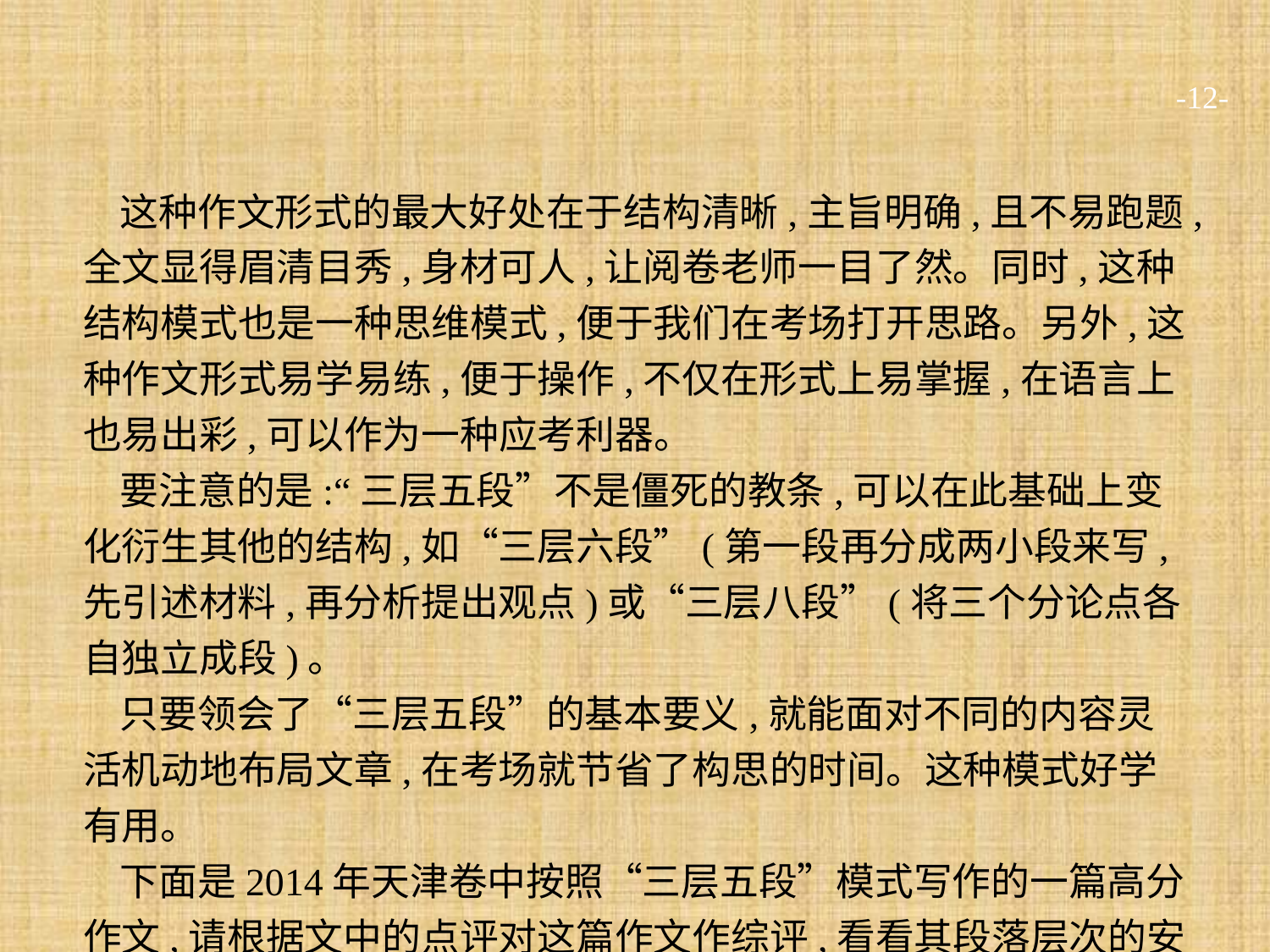

-12-
这种作文形式的最大好处在于结构清晰,主旨明确,且不易跑题,全文显得眉清目秀,身材可人,让阅卷老师一目了然。同时,这种结构模式也是一种思维模式,便于我们在考场打开思路。另外,这种作文形式易学易练,便于操作,不仅在形式上易掌握,在语言上也易出彩,可以作为一种应考利器。
要注意的是:“三层五段”不是僵死的教条,可以在此基础上变化衍生其他的结构,如“三层六段”(第一段再分成两小段来写,先引述材料,再分析提出观点)或“三层八段”(将三个分论点各自独立成段)。
只要领会了“三层五段”的基本要义,就能面对不同的内容灵活机动地布局文章,在考场就节省了构思的时间。这种模式好学有用。
下面是2014年天津卷中按照“三层五段”模式写作的一篇高分作文,请根据文中的点评对这篇作文作综评,看看其段落层次的安排。